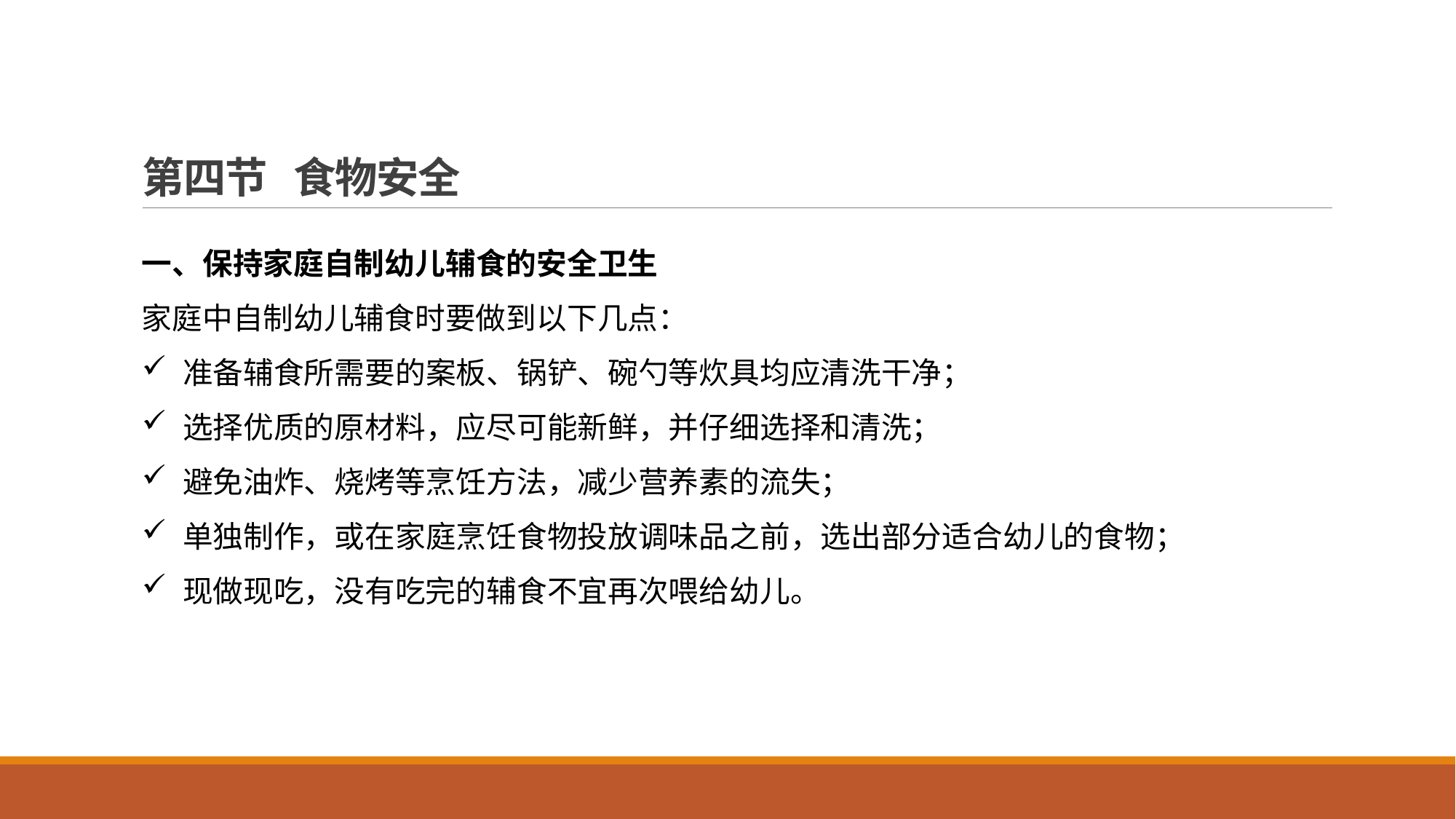

# 第四节   食物安全
一、保持家庭自制幼儿辅食的安全卫生
家庭中自制幼儿辅食时要做到以下几点：
准备辅食所需要的案板、锅铲、碗勺等炊具均应清洗干净；
选择优质的原材料，应尽可能新鲜，并仔细选择和清洗；
避免油炸、烧烤等烹饪方法，减少营养素的流失；
单独制作，或在家庭烹饪食物投放调味品之前，选出部分适合幼儿的食物；
现做现吃，没有吃完的辅食不宜再次喂给幼儿。